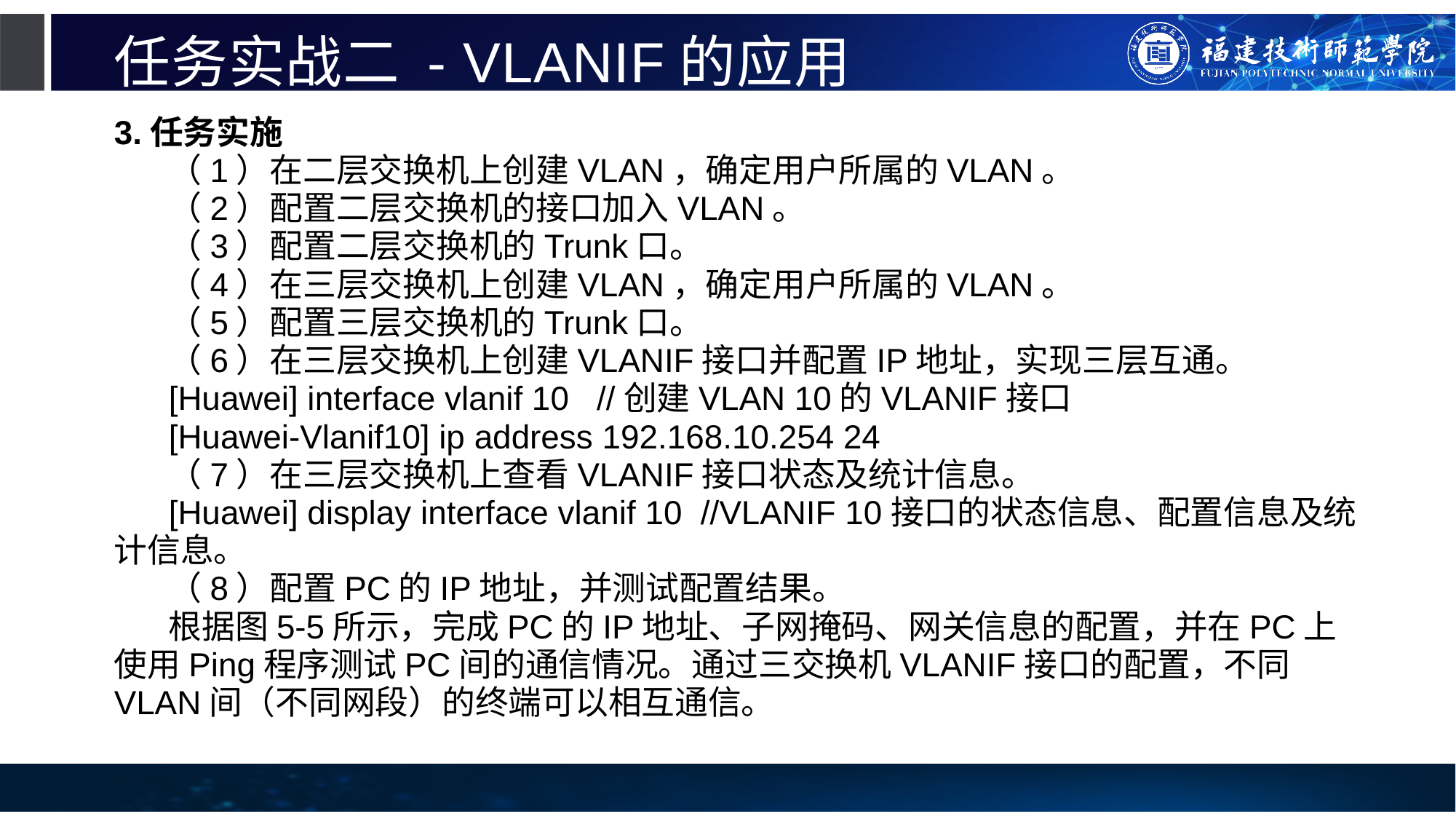

# 任务实战二 - VLANIF的应用
3.任务实施
（1）在二层交换机上创建VLAN，确定用户所属的VLAN。
（2）配置二层交换机的接口加入VLAN。
（3）配置二层交换机的Trunk口。
（4）在三层交换机上创建VLAN，确定用户所属的VLAN。
（5）配置三层交换机的Trunk口。
（6）在三层交换机上创建VLANIF接口并配置IP地址，实现三层互通。
[Huawei] interface vlanif 10   //创建VLAN 10的VLANIF接口
[Huawei-Vlanif10] ip address 192.168.10.254 24
（7）在三层交换机上查看VLANIF接口状态及统计信息。
[Huawei] display interface vlanif 10  //VLANIF 10接口的状态信息、配置信息及统计信息。
（8）配置PC的IP地址，并测试配置结果。
根据图5-5所示，完成PC的IP地址、子网掩码、网关信息的配置，并在PC上使用Ping程序测试PC间的通信情况。通过三交换机VLANIF接口的配置，不同VLAN间（不同网段）的终端可以相互通信。